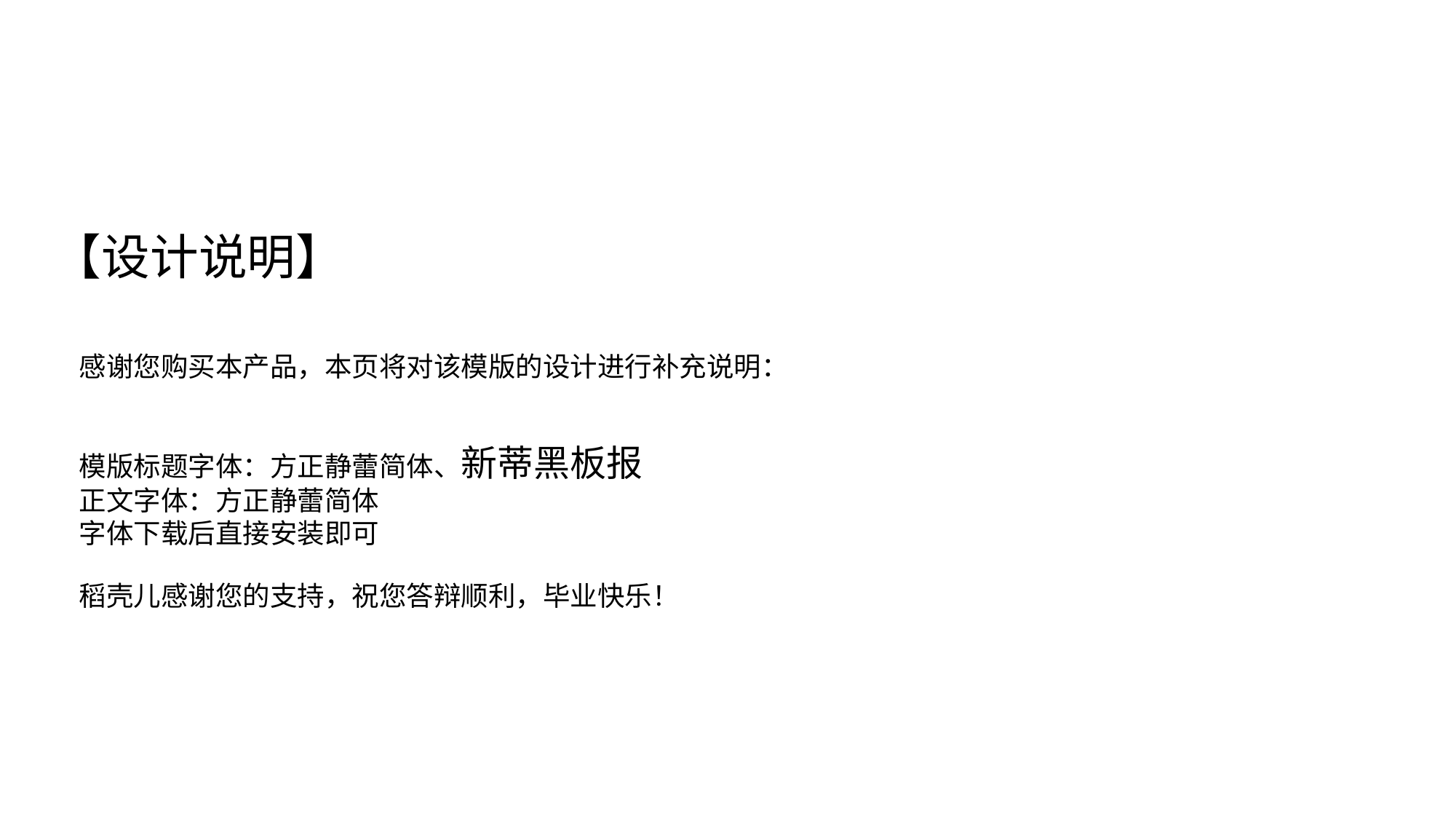

【设计说明】
感谢您购买本产品，本页将对该模版的设计进行补充说明：
模版标题字体：方正静蕾简体、新蒂黑板报
正文字体：方正静蕾简体
字体下载后直接安装即可
稻壳儿感谢您的支持，祝您答辩顺利，毕业快乐！